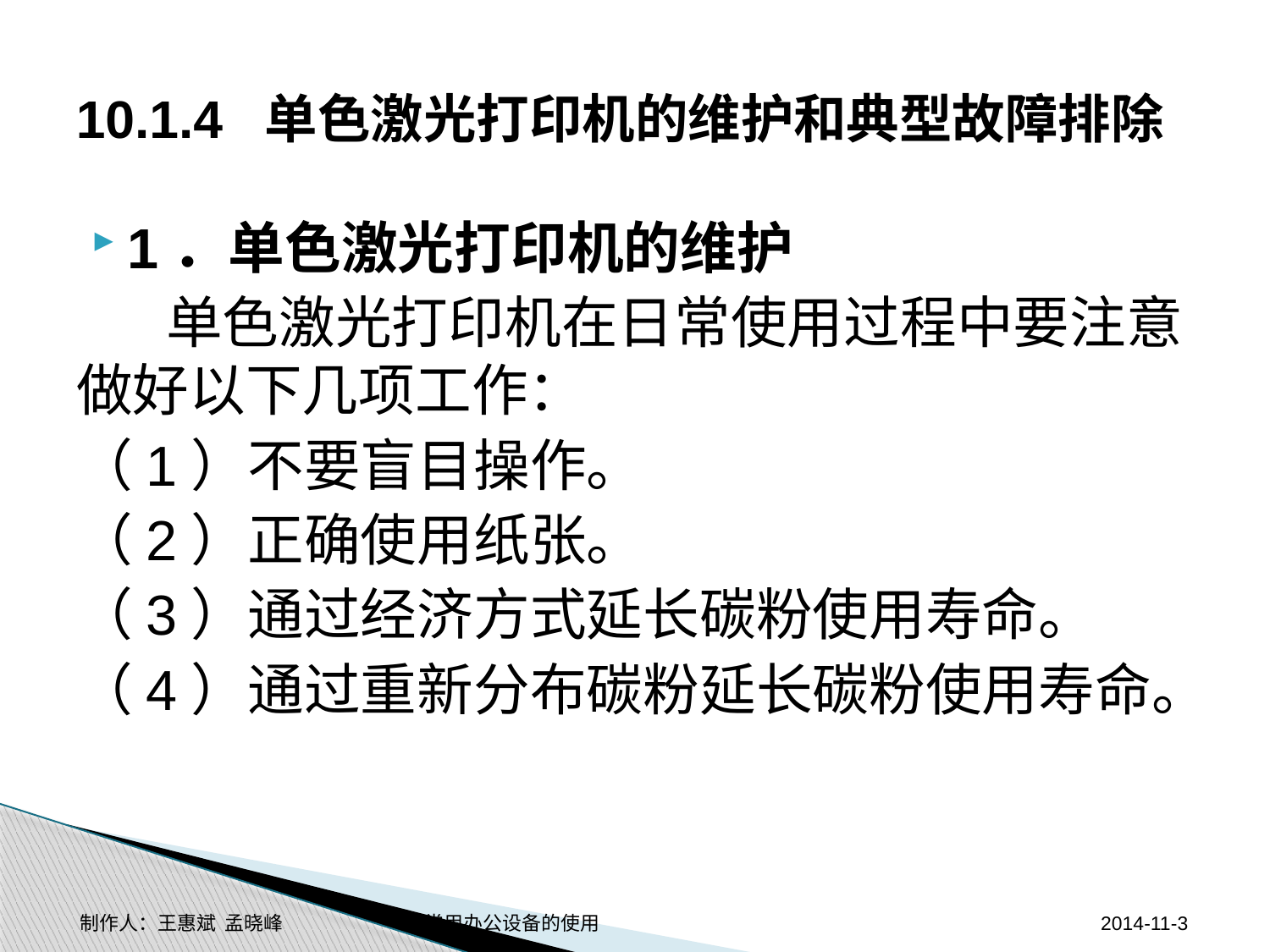

# 10.1.4  单色激光打印机的维护和典型故障排除
1．单色激光打印机的维护
      单色激光打印机在日常使用过程中要注意做好以下几项工作：
（1）不要盲目操作。
（2）正确使用纸张。
（3）通过经济方式延长碳粉使用寿命。
（4）通过重新分布碳粉延长碳粉使用寿命。

制作人：王惠斌  孟晓峰                                常用办公设备的使用
2014-11-3